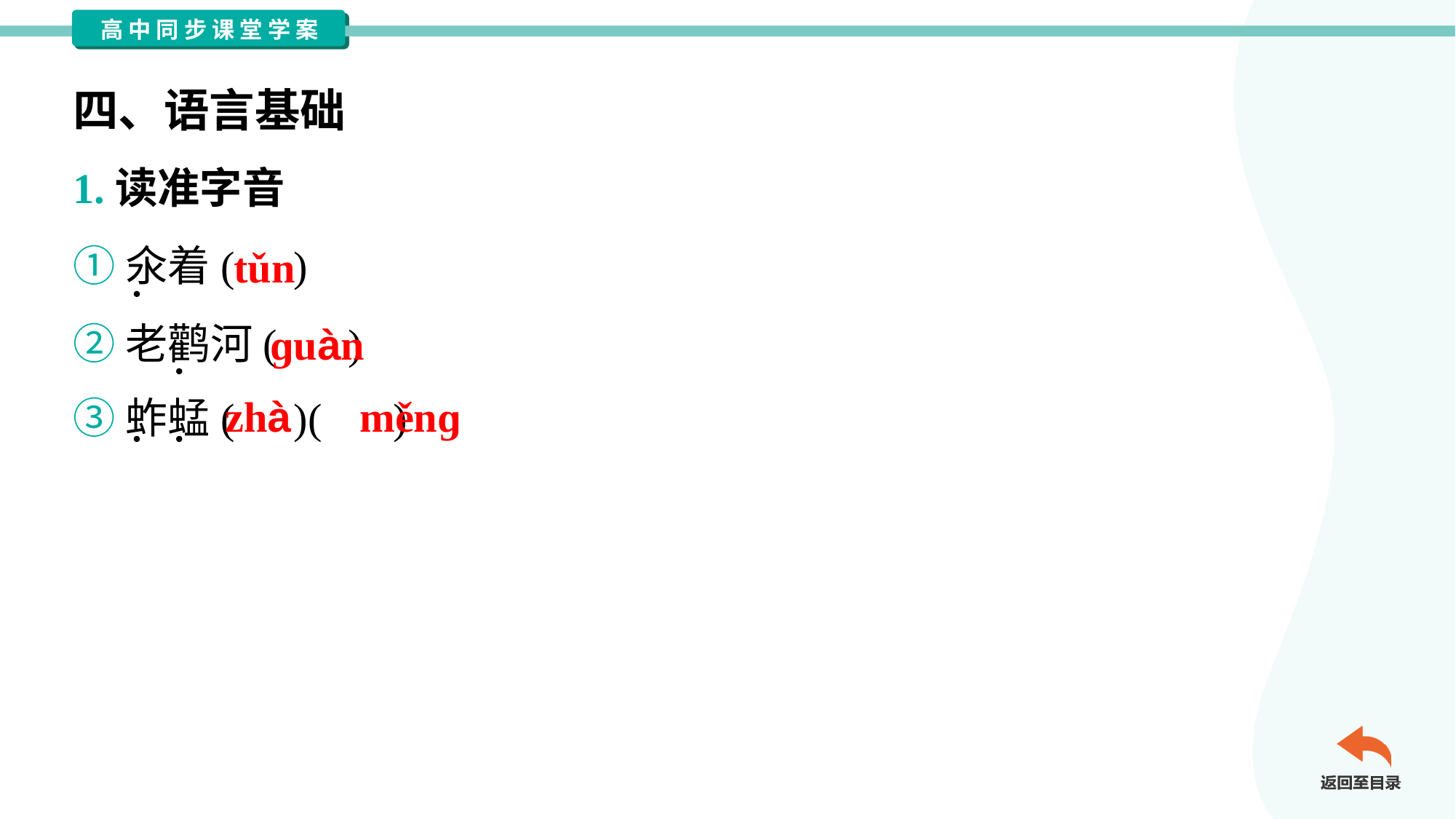

四、语言基础
1.读准字音
①氽着(     )
②老鹳河(      )
③蚱蜢(     )(      )
tǔn
ɡuàn

zhà
měnɡ